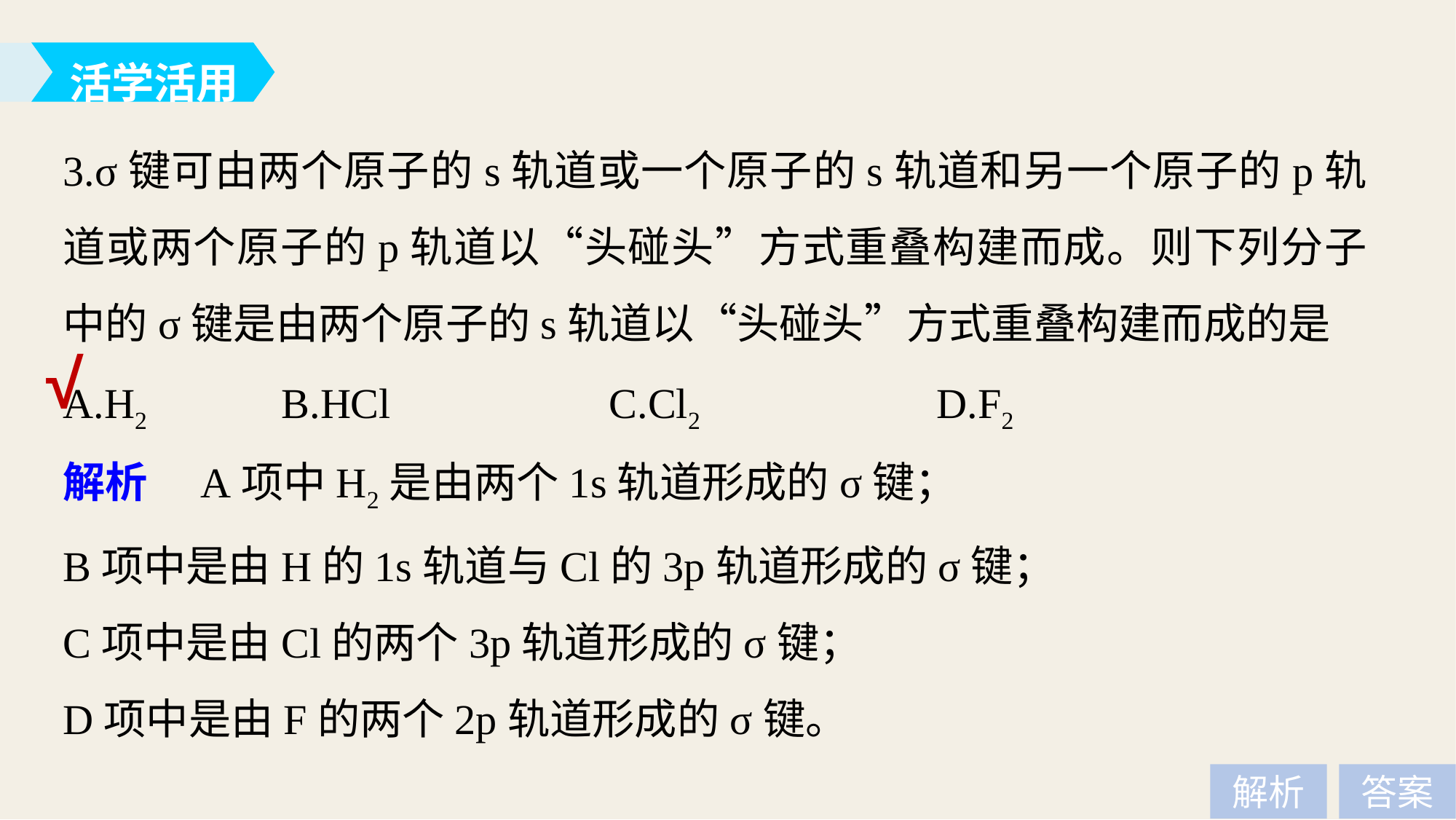

活学活用

3.σ键可由两个原子的s轨道或一个原子的s轨道和另一个原子的p轨道或两个原子的p轨道以“头碰头”方式重叠构建而成。则下列分子中的σ键是由两个原子的s轨道以“头碰头”方式重叠构建而成的是
A.H2  		B.HCl  		C.Cl2  		D.F2
√
解析　A项中H2是由两个1s轨道形成的σ键；
B项中是由H的1s轨道与Cl的3p轨道形成的σ键；
C项中是由Cl的两个3p轨道形成的σ键；
D项中是由F的两个2p轨道形成的σ键。
解析
答案